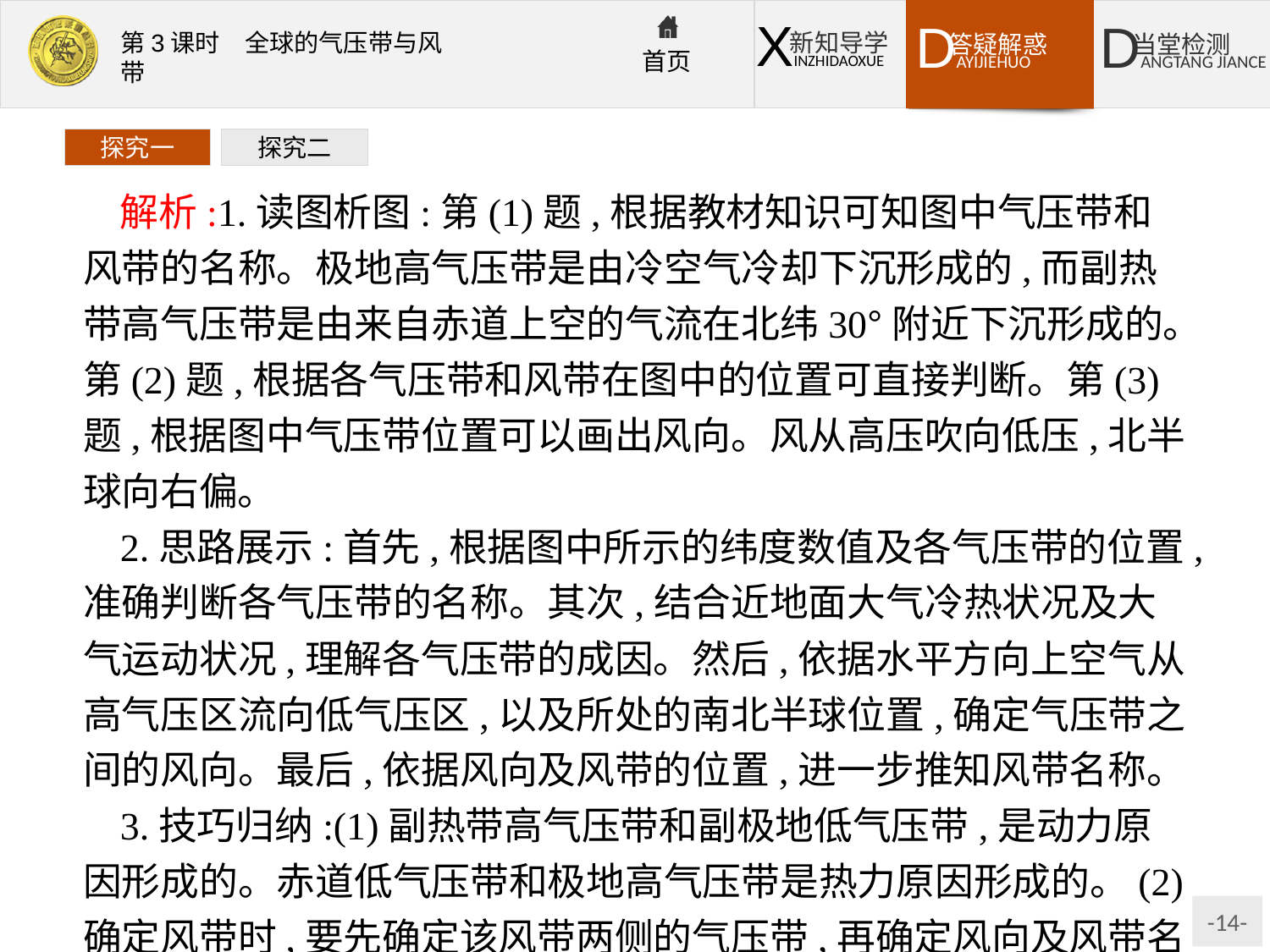

探究一
探究二
解析:1.读图析图:第(1)题,根据教材知识可知图中气压带和风带的名称。极地高气压带是由冷空气冷却下沉形成的,而副热带高气压带是由来自赤道上空的气流在北纬30°附近下沉形成的。第(2)题,根据各气压带和风带在图中的位置可直接判断。第(3)题,根据图中气压带位置可以画出风向。风从高压吹向低压,北半球向右偏。
2.思路展示:首先,根据图中所示的纬度数值及各气压带的位置,准确判断各气压带的名称。其次,结合近地面大气冷热状况及大气运动状况,理解各气压带的成因。然后,依据水平方向上空气从高气压区流向低气压区,以及所处的南北半球位置,确定气压带之间的风向。最后,依据风向及风带的位置,进一步推知风带名称。
3.技巧归纳:(1)副热带高气压带和副极地低气压带,是动力原因形成的。赤道低气压带和极地高气压带是热力原因形成的。(2)确定风带时,要先确定该风带两侧的气压带,再确定风向及风带名称。